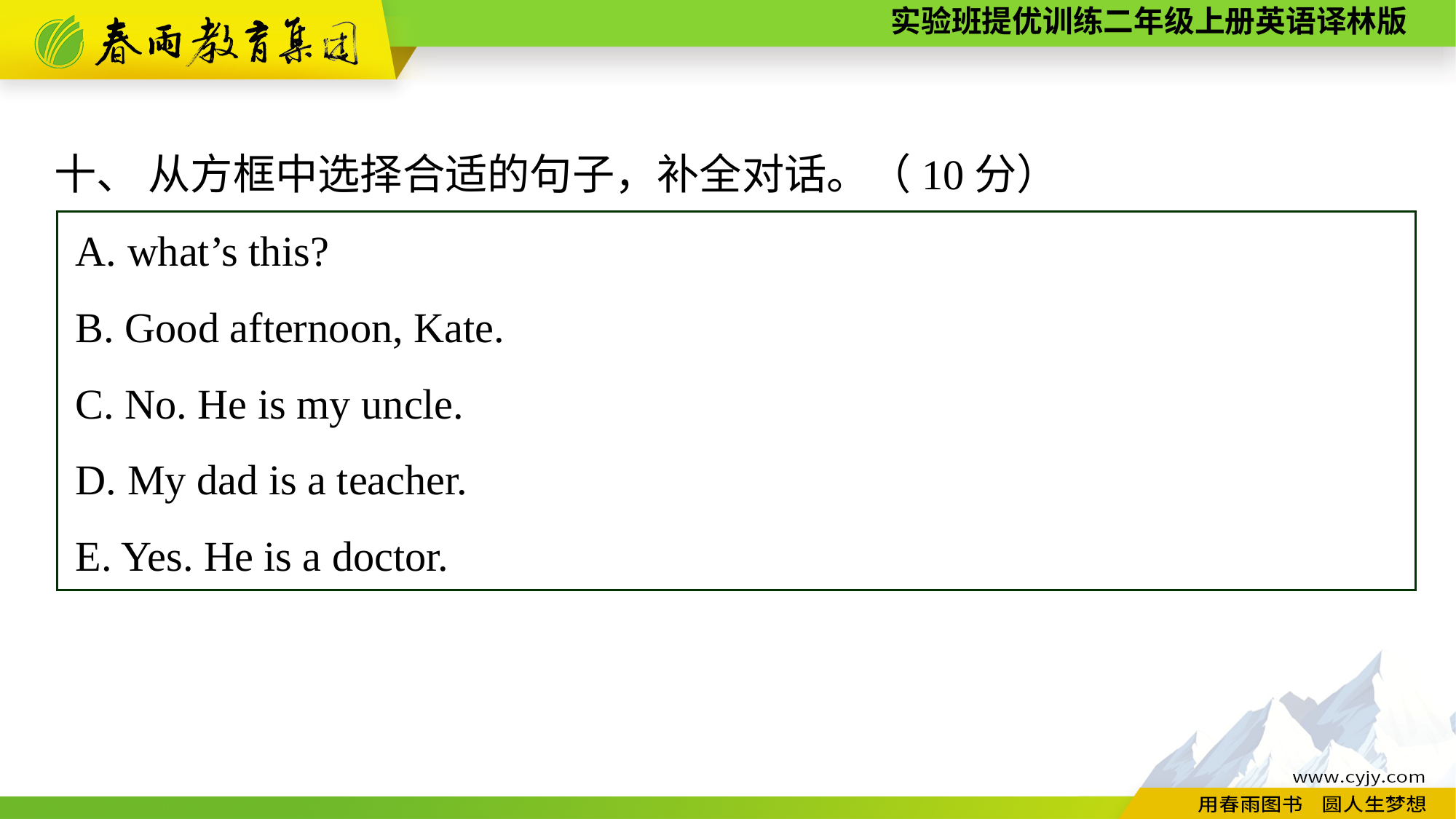

十、 从方框中选择合适的句子，补全对话。（10分）
A. what’s this?
B. Good afternoon, Kate.
C. No. He is my uncle.
D. My dad is a teacher.
E. Yes. He is a doctor.